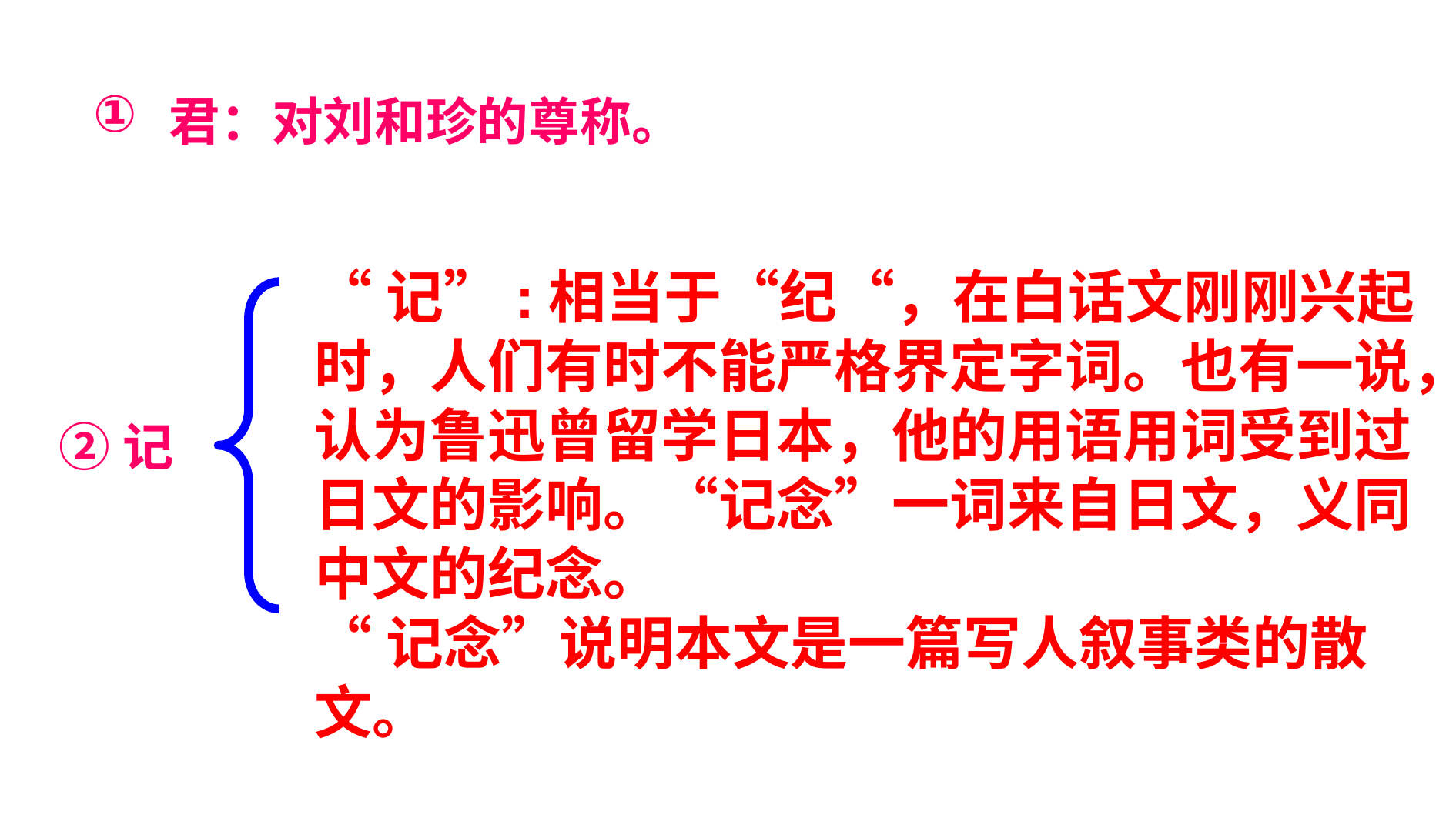

①
君：对刘和珍的尊称。

“记”:相当于“纪“，在白话文刚刚兴起时，人们有时不能严格界定字词。也有一说，认为鲁迅曾留学日本，他的用语用词受到过日文的影响。“记念”一词来自日文，义同中文的纪念。
“记念”说明本文是一篇写人叙事类的散文。

②记